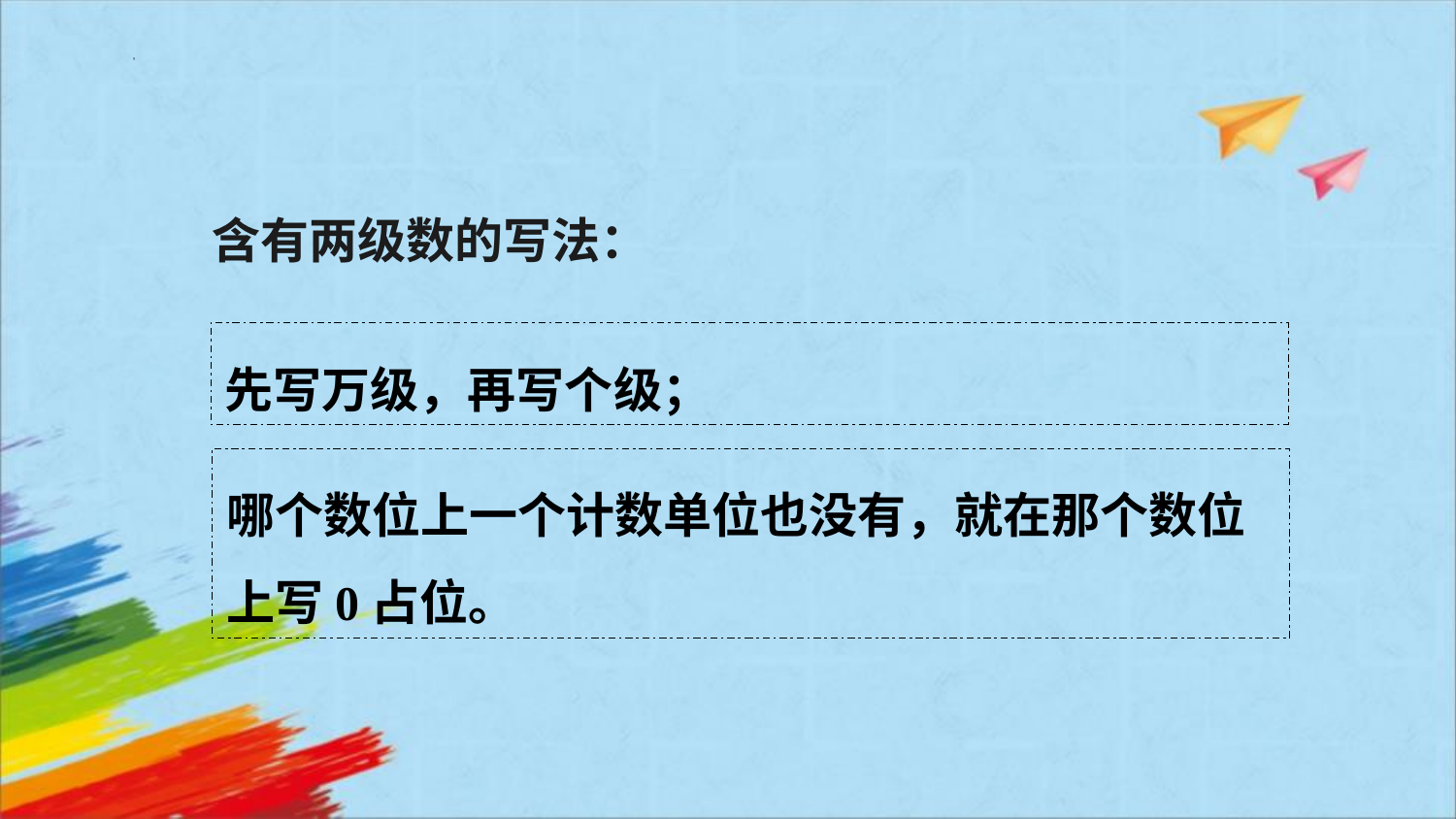

含有两级数的写法：

先写万级，再写个级；
哪个数位上一个计数单位也没有，就在那个数位上写0占位。